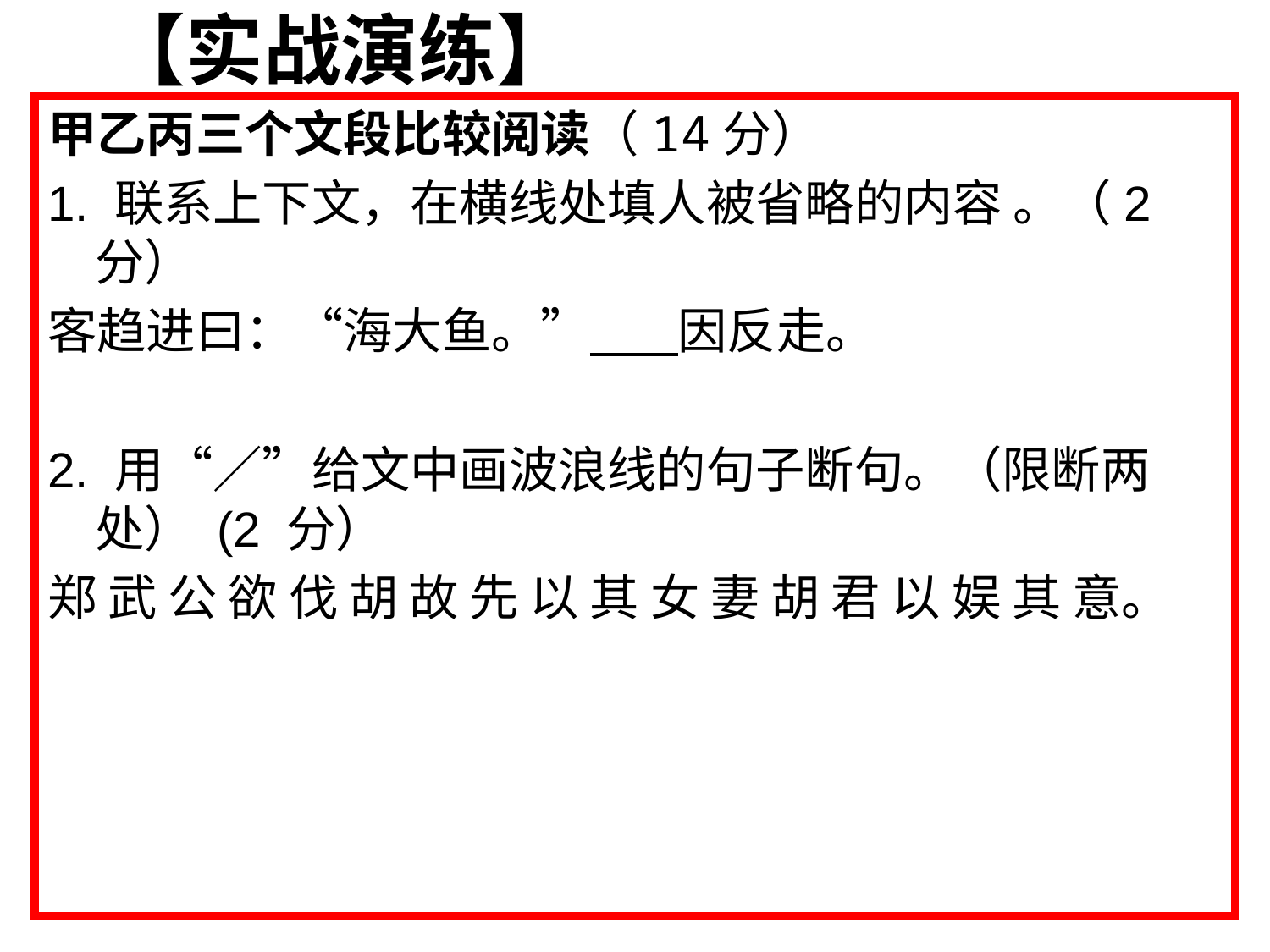

【实战演练】
甲乙丙三个文段比较阅读（14分）
1. 联系上下文，在横线处填人被省略的内容 。（2 分）
客趋进曰：“海大鱼。”        因反走。

2. 用“／”给文中画波浪线的句子断句。（限断两处） (2 分）
郑 武 公 欲 伐 胡 故 先 以 其 女 妻 胡 君 以 娱 其 意。